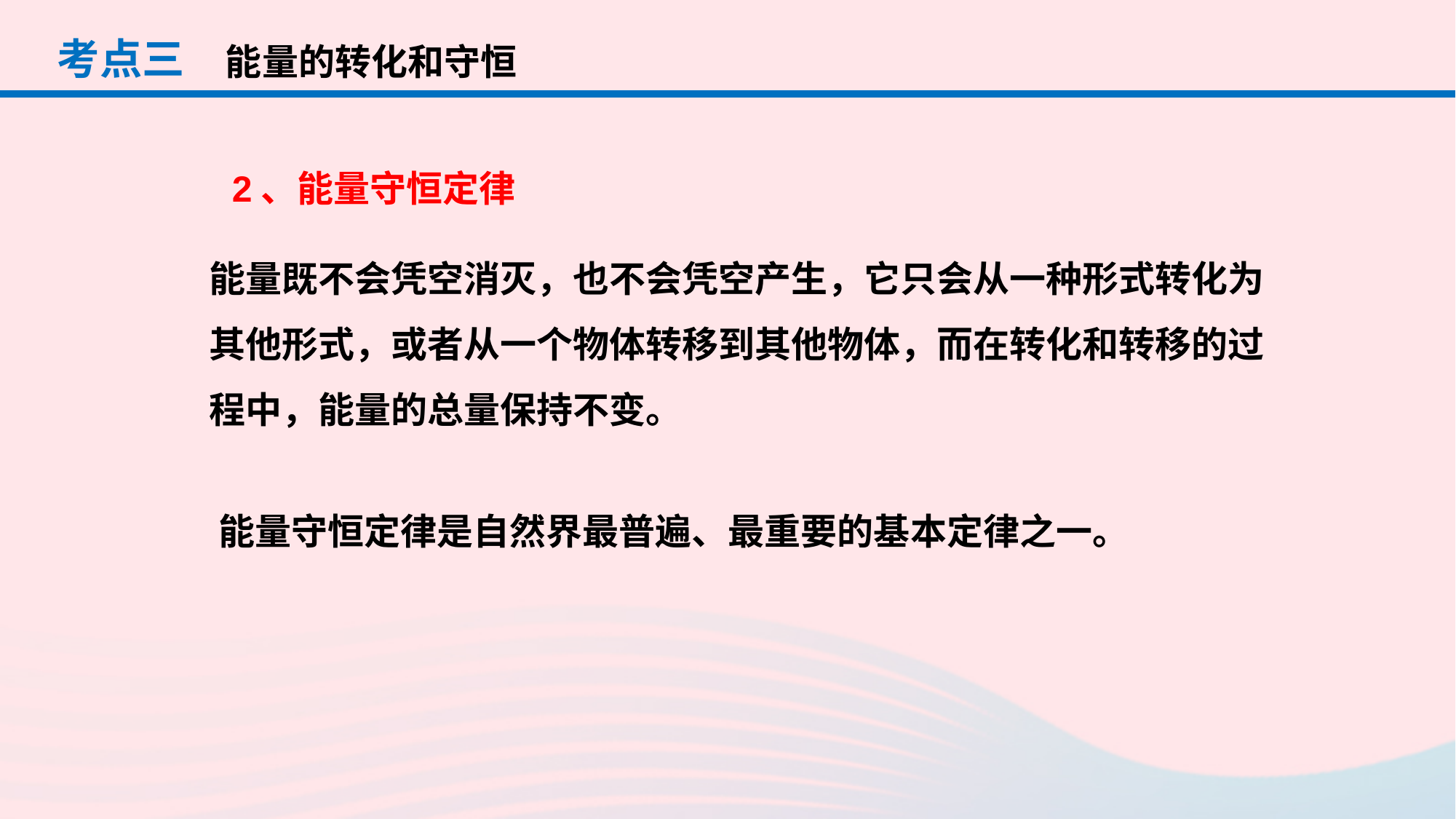

考点三
能量的转化和守恒
2、能量守恒定律
能量既不会凭空消灭，也不会凭空产生，它只会从一种形式转化为其他形式，或者从一个物体转移到其他物体，而在转化和转移的过程中，能量的总量保持不变。

      能量守恒定律是自然界最普遍、最重要的基本定律之一。